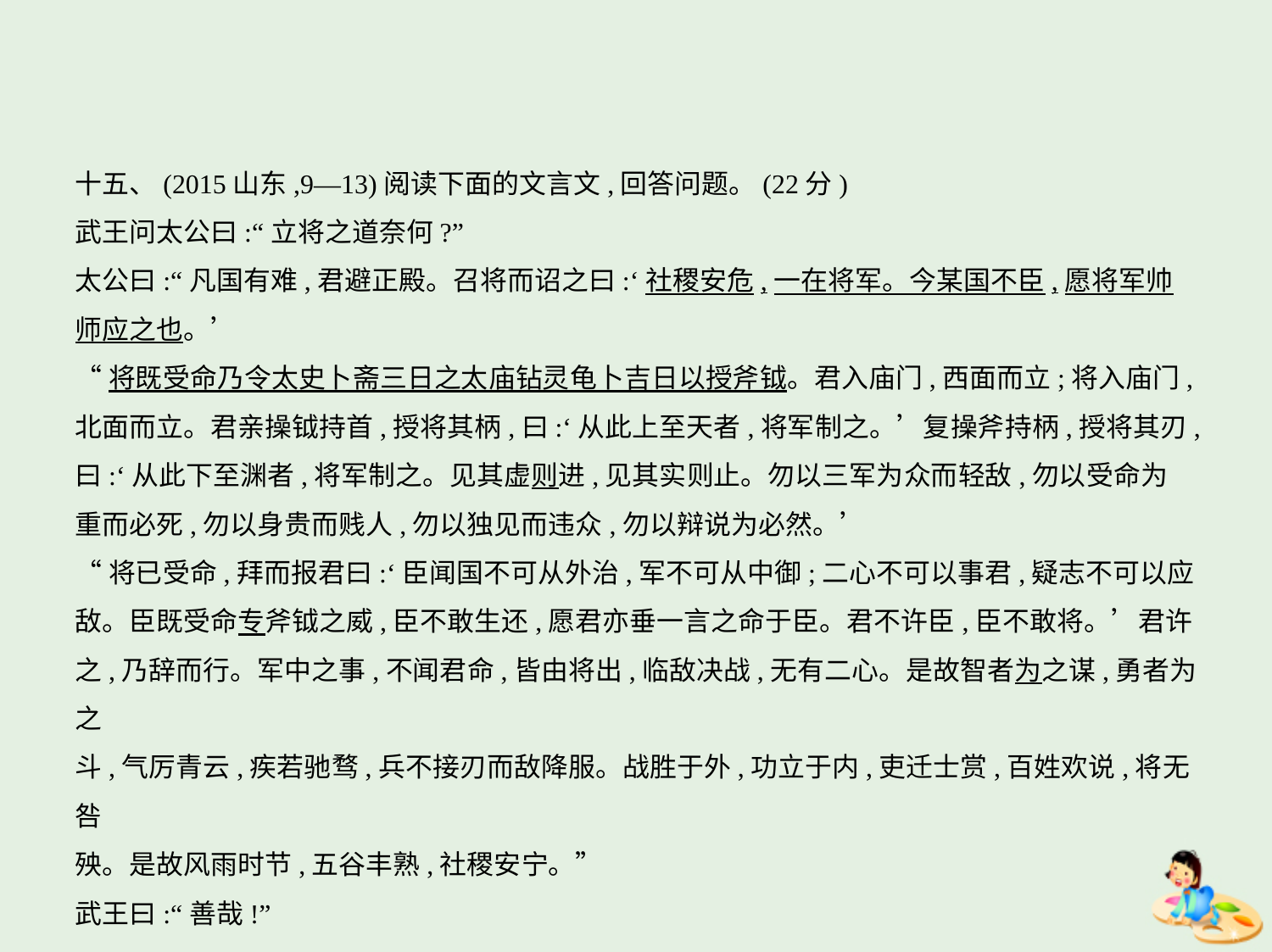

十五、(2015山东,9—13)阅读下面的文言文,回答问题。(22分)
武王问太公曰:“立将之道奈何?”
太公曰:“凡国有难,君避正殿。召将而诏之曰:‘社稷安危,一在将军。今某国不臣,愿将军帅
师应之也。’
“将既受命乃令太史卜斋三日之太庙钻灵龟卜吉日以授斧钺。君入庙门,西面而立;将入庙门,
北面而立。君亲操钺持首,授将其柄,曰:‘从此上至天者,将军制之。’复操斧持柄,授将其刃,
曰:‘从此下至渊者,将军制之。见其虚则进,见其实则止。勿以三军为众而轻敌,勿以受命为
重而必死,勿以身贵而贱人,勿以独见而违众,勿以辩说为必然。’
“将已受命,拜而报君曰:‘臣闻国不可从外治,军不可从中御;二心不可以事君,疑志不可以应
敌。臣既受命专斧钺之威,臣不敢生还,愿君亦垂一言之命于臣。君不许臣,臣不敢将。’君许
之,乃辞而行。军中之事,不闻君命,皆由将出,临敌决战,无有二心。是故智者为之谋,勇者为之
斗,气厉青云,疾若驰骛,兵不接刃而敌降服。战胜于外,功立于内,吏迁士赏,百姓欢说,将无咎
殃。是故风雨时节,五谷丰熟,社稷安宁。”
武王曰:“善哉!”